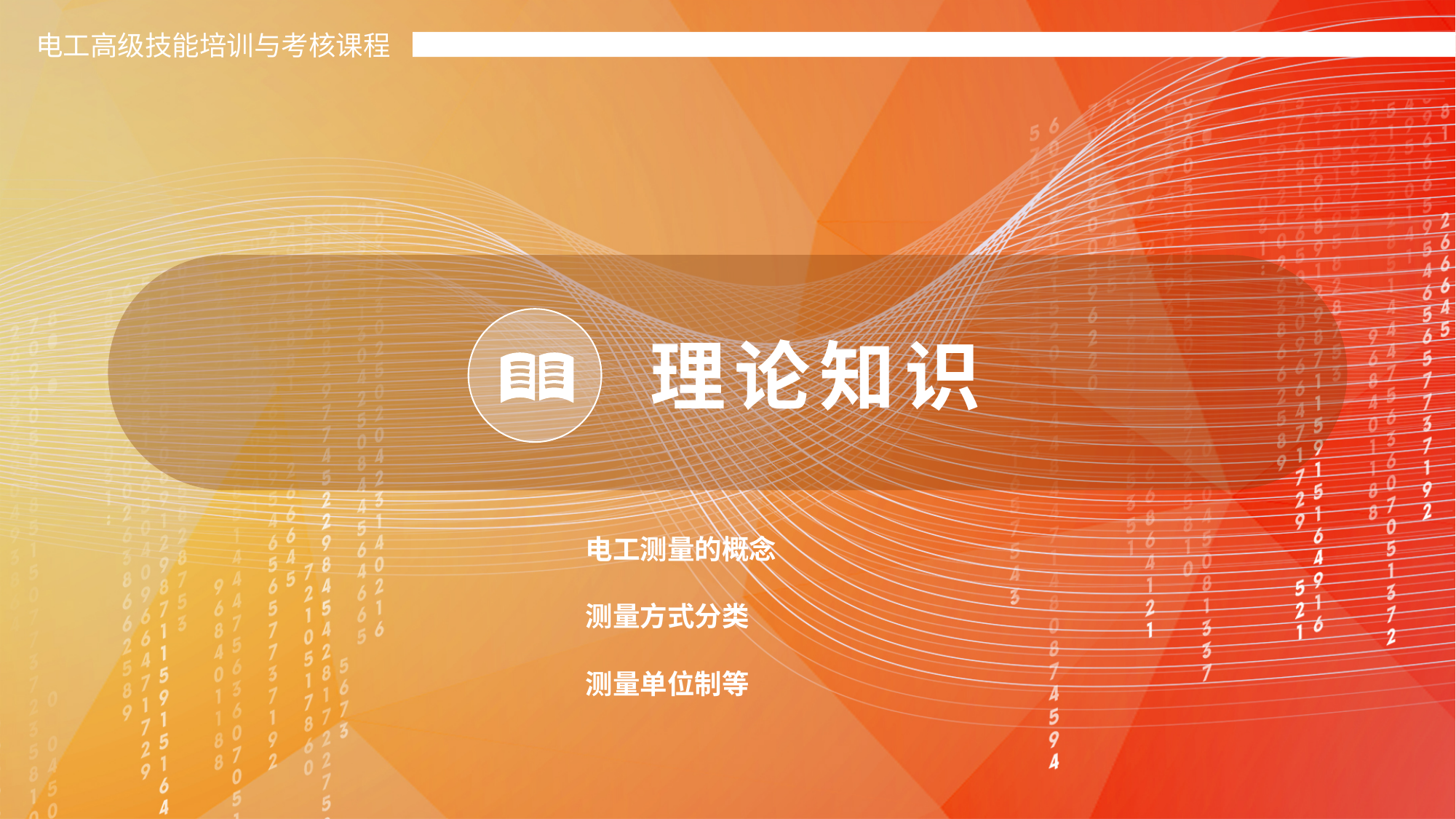

电工高级技能培训与考核课程

理论知识
电工测量的概念
测量方式分类
测量单位制等